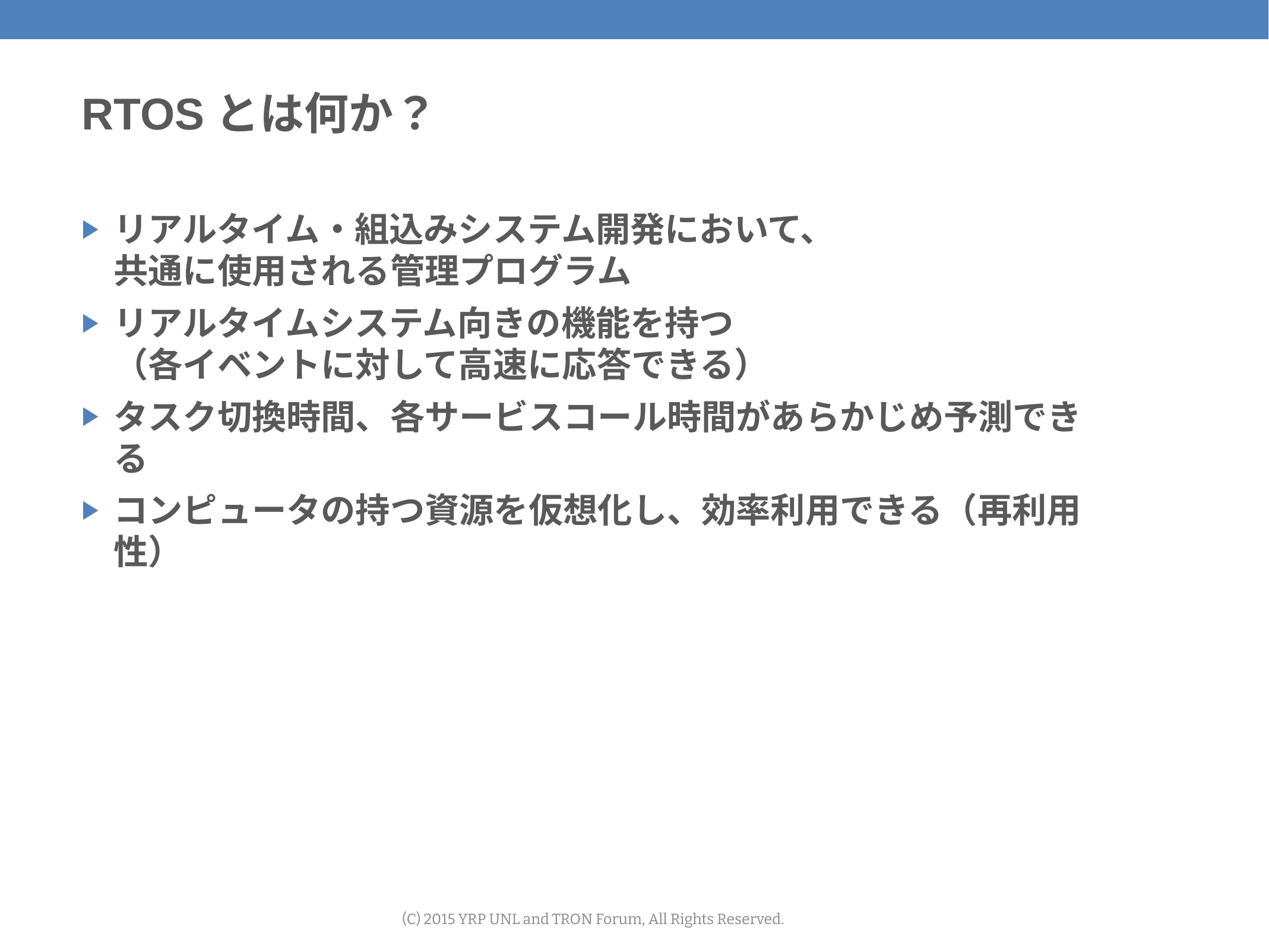

103
# RTOSとは何か？
リアルタイム・組込みシステム開発において、
共通に使用される管理プログラム
リアルタイムシステム向きの機能を持つ
（各イベントに対して高速に応答できる）
タスク切換時間、各サービスコール時間があらかじめ予測できる
コンピュータの持つ資源を仮想化し、効率利用できる（再利用性）

(C) 2015 YRP UNL and TRON Forum, All Rights Reserved.